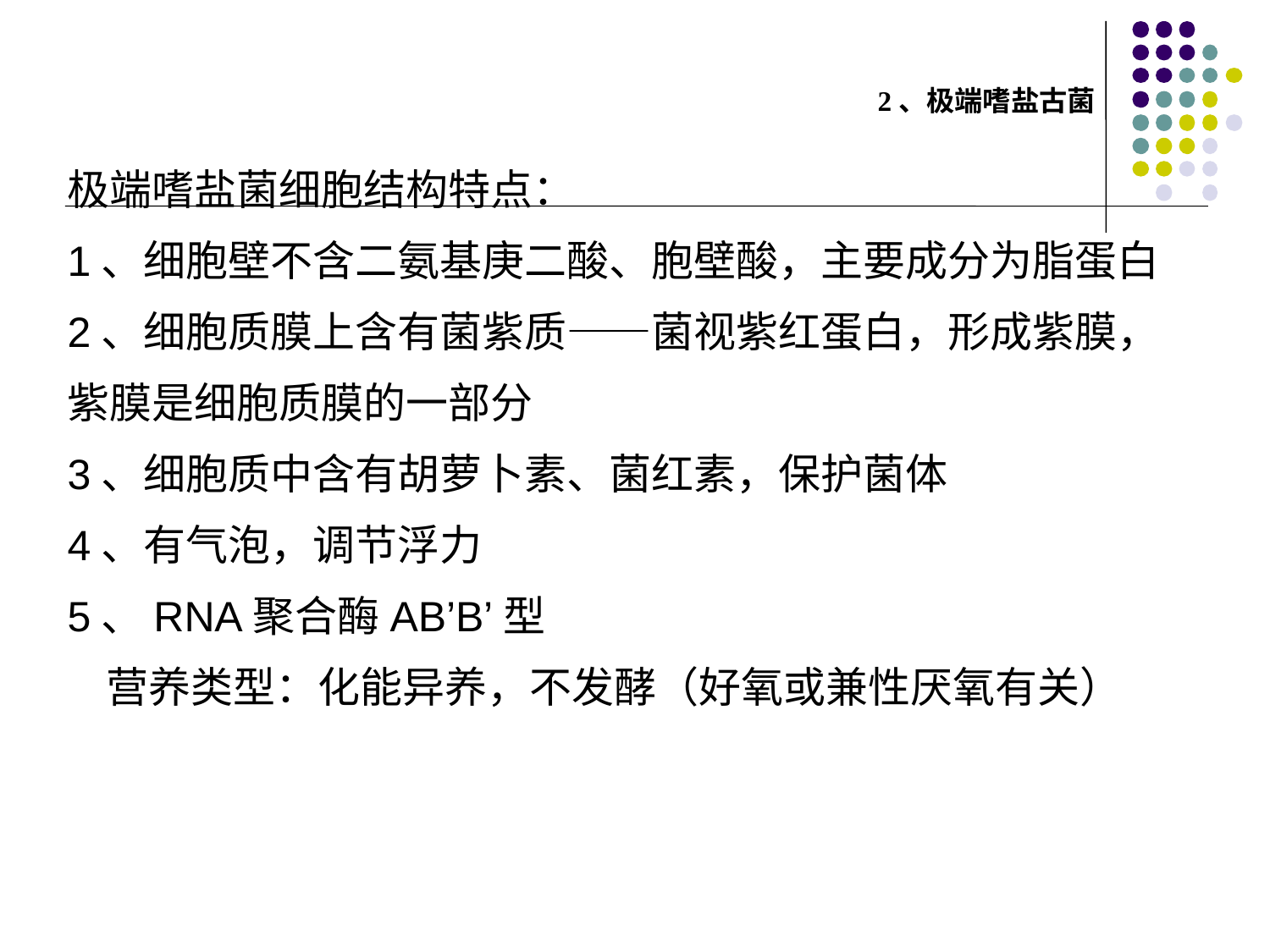

# 2、极端嗜盐古菌
极端嗜盐菌细胞结构特点：
1、细胞壁不含二氨基庚二酸、胞壁酸，主要成分为脂蛋白
2、细胞质膜上含有菌紫质——菌视紫红蛋白，形成紫膜，紫膜是细胞质膜的一部分
3、细胞质中含有胡萝卜素、菌红素，保护菌体
4、有气泡，调节浮力
5、RNA聚合酶AB’B’型
   营养类型：化能异养，不发酵（好氧或兼性厌氧有关）